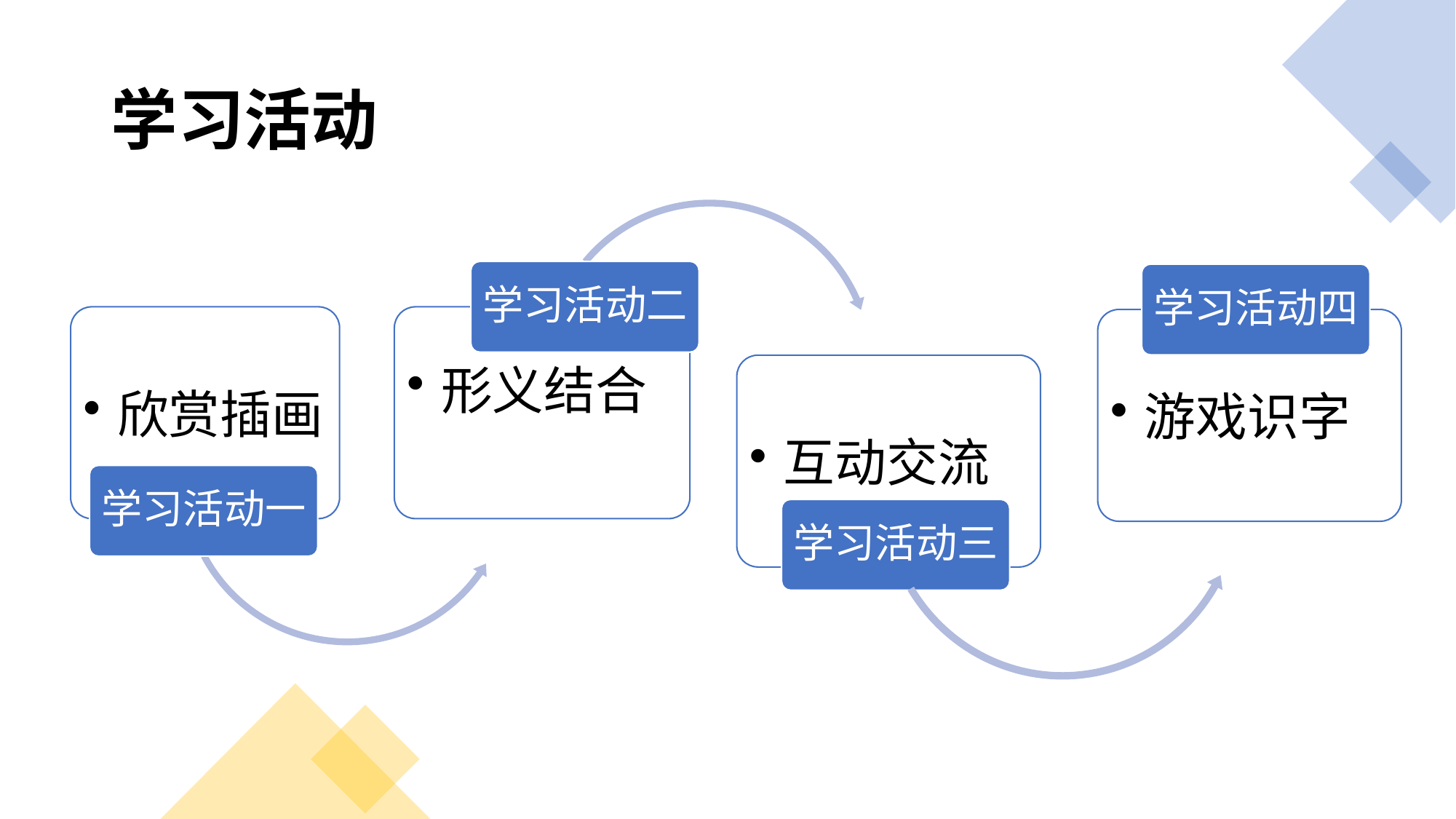

# 学习活动

学习活动二

欣赏插画
形义结合

互动交流
学习活动一
学习活动三
学习活动四

游戏识字